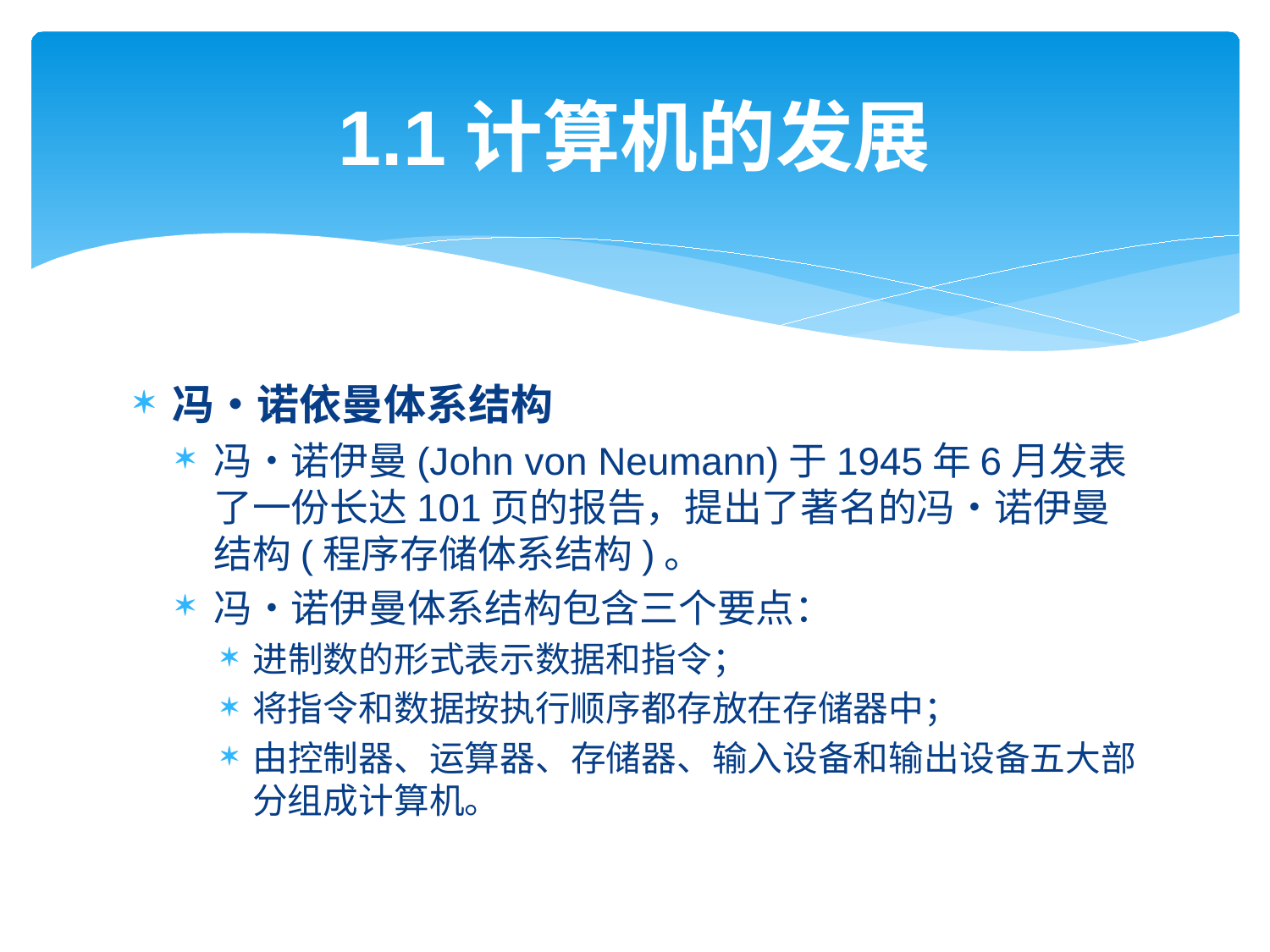

# 1.1计算机的发展
冯•诺依曼体系结构
冯•诺伊曼(John von Neumann)于1945年6月发表了一份长达101页的报告，提出了著名的冯•诺伊曼结构(程序存储体系结构)。
冯•诺伊曼体系结构包含三个要点：
进制数的形式表示数据和指令；
将指令和数据按执行顺序都存放在存储器中；
由控制器、运算器、存储器、输入设备和输出设备五大部分组成计算机。